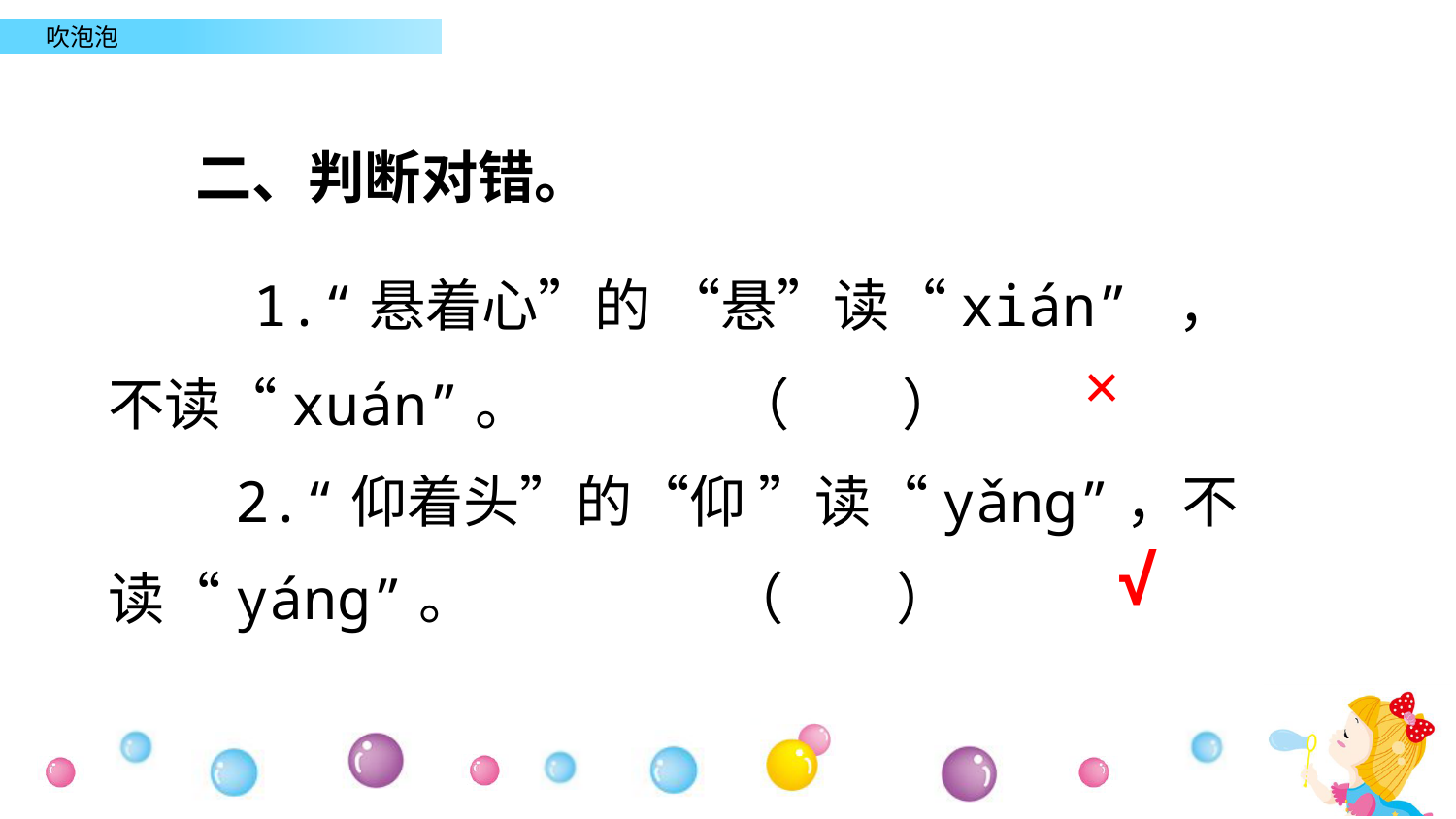

二、判断对错。
　　1.“悬着心”的 “悬”读“xián” ，不读“xuán”。                （　　）
　　2.“仰着头”的“仰 ”读“yǎng”，不读“yáng”。                    （　　）
×
√